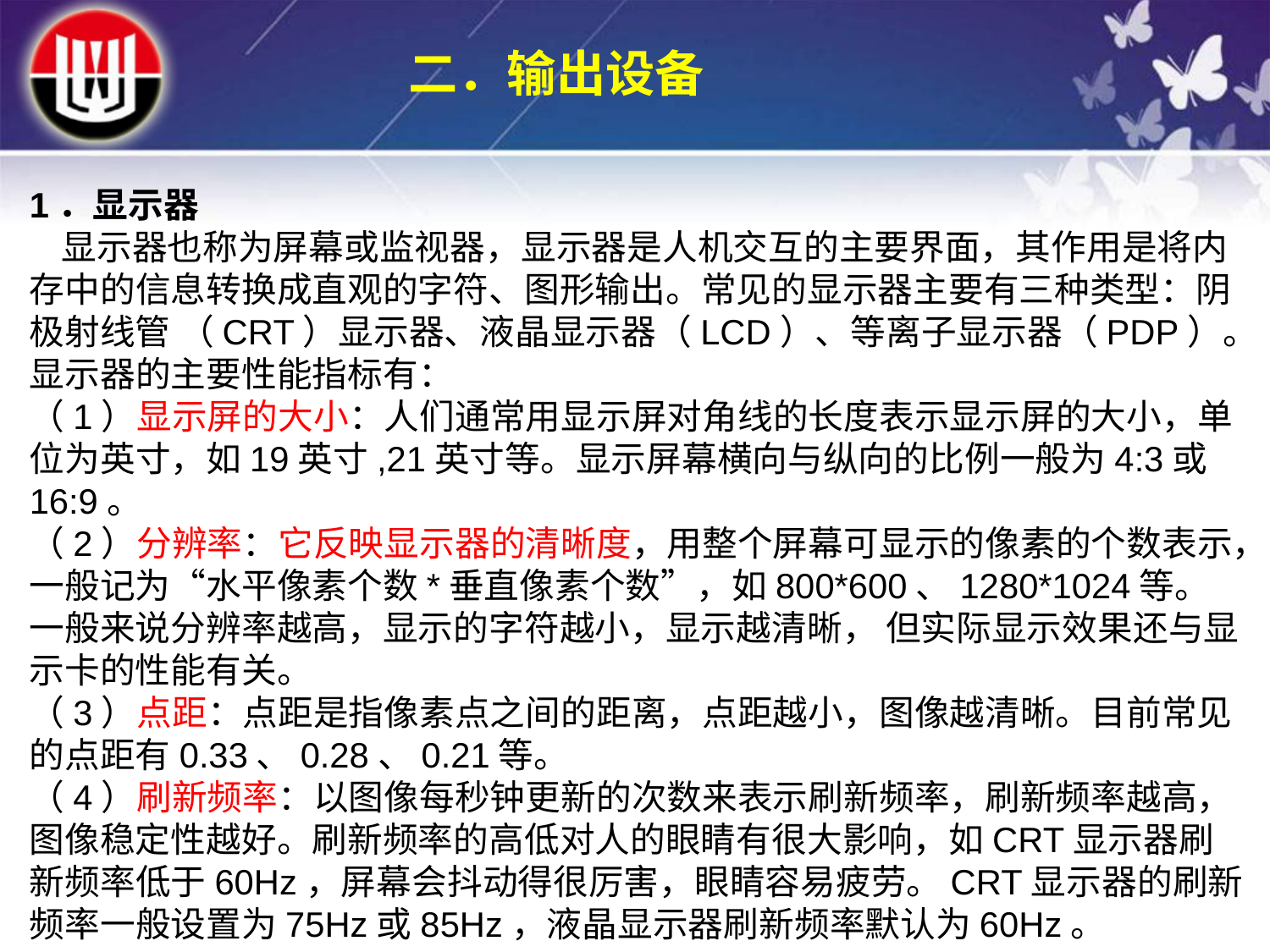

二．输出设备
1．显示器
   显示器也称为屏幕或监视器，显示器是人机交互的主要界面，其作用是将内存中的信息转换成直观的字符、图形输出。常见的显示器主要有三种类型：阴极射线管 （CRT）显示器、液晶显示器（LCD）、等离子显示器（PDP）。
显示器的主要性能指标有：
（1）显示屏的大小：人们通常用显示屏对角线的长度表示显示屏的大小，单位为英寸，如19英寸,21英寸等。显示屏幕横向与纵向的比例一般为4:3或16:9。
（2）分辨率：它反映显示器的清晰度，用整个屏幕可显示的像素的个数表示，一般记为“水平像素个数*垂直像素个数”，如800*600、1280*1024等。一般来说分辨率越高，显示的字符越小，显示越清晰， 但实际显示效果还与显示卡的性能有关。
（3）点距：点距是指像素点之间的距离，点距越小，图像越清晰。目前常见的点距有0.33、0.28、0.21等。
（4）刷新频率：以图像每秒钟更新的次数来表示刷新频率，刷新频率越高，图像稳定性越好。刷新频率的高低对人的眼睛有很大影响，如CRT显示器刷新频率低于60Hz，屏幕会抖动得很厉害，眼睛容易疲劳。CRT显示器的刷新频率一般设置为75Hz或85Hz，液晶显示器刷新频率默认为60Hz。